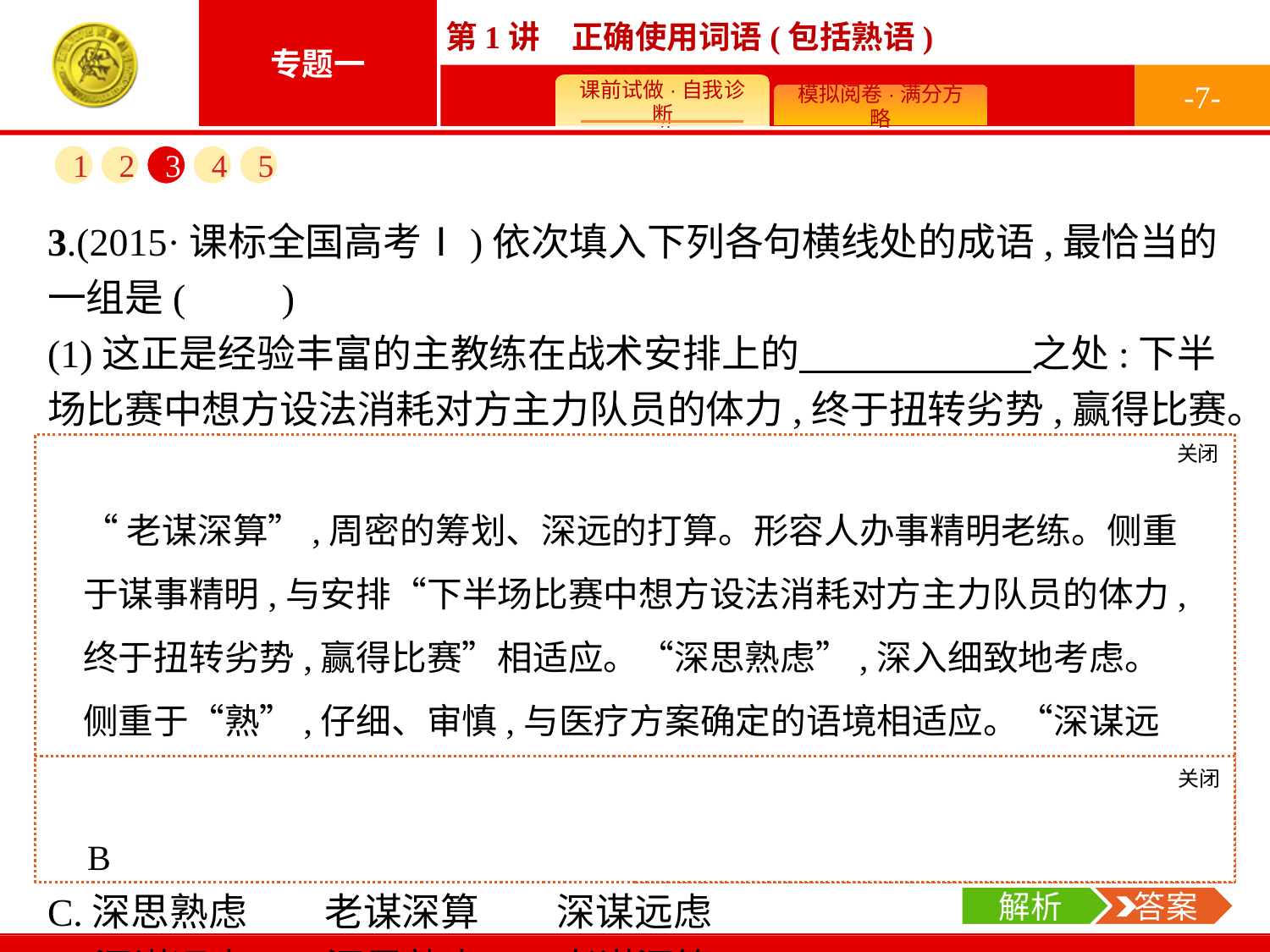

-7-
1
2
3
4
5
3.(2015·课标全国高考Ⅰ)依次填入下列各句横线处的成语,最恰当的一组是(　　)
(1)这正是经验丰富的主教练在战术安排上的　　　　　　之处:下半场比赛中想方设法消耗对方主力队员的体力,终于扭转劣势,赢得比赛。
(2)经过几天的　　　　　　,又和病人家属做了充分沟通,吴医生最终否定了治疗小组提出的保守治疗方案,决定尽快为病人进行肺部手术。
(3)早在上个世纪末,当地决策者就　　　　　　,提出了从单一的小农业向大农业转移的战略措施,于是一个个生态经济园区应运而生。
A.老谋深算　　深谋远虑　　深思熟虑
B.老谋深算　　深思熟虑　　深谋远虑
C.深思熟虑　　老谋深算　　深谋远虑
D.深谋远虑　　深思熟虑　　老谋深算
关闭

解析

“老谋深算”,周密的筹划、深远的打算。形容人办事精明老练。侧重于谋事精明,与安排“下半场比赛中想方设法消耗对方主力队员的体力,终于扭转劣势,赢得比赛”相适应。“深思熟虑”,深入细致地考虑。侧重于“熟”,仔细、审慎,与医疗方案确定的语境相适应。“深谋远虑”,周密地计划,往长远里考虑。侧重于“远”,与“从单一的小农业向大农业转移的战略措施”相适应。

关闭
解析
  答案

B
解析
  答案